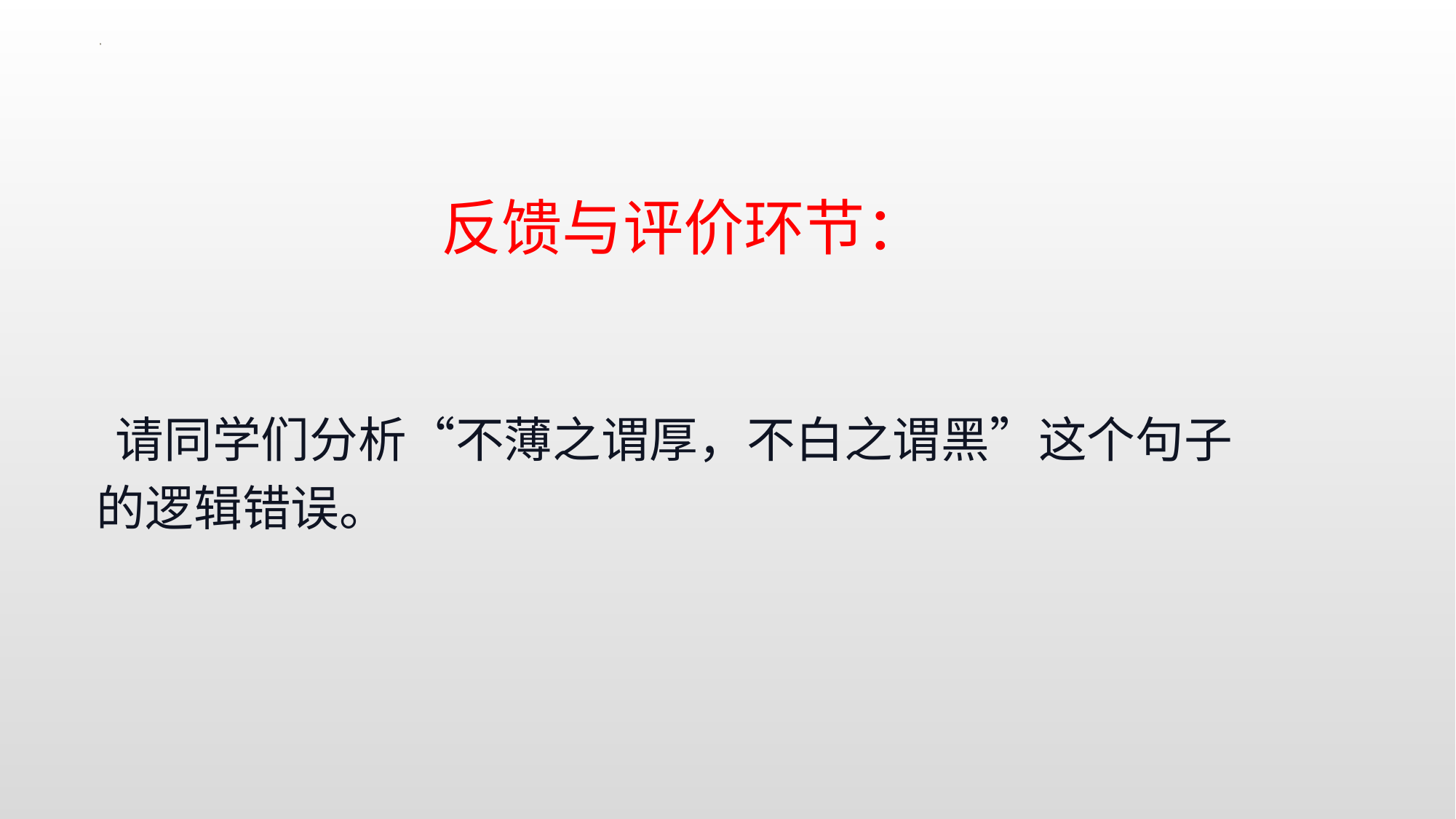

反馈与评价环节：

 请同学们分析“不薄之谓厚，不白之谓黑”这个句子的逻辑错误。